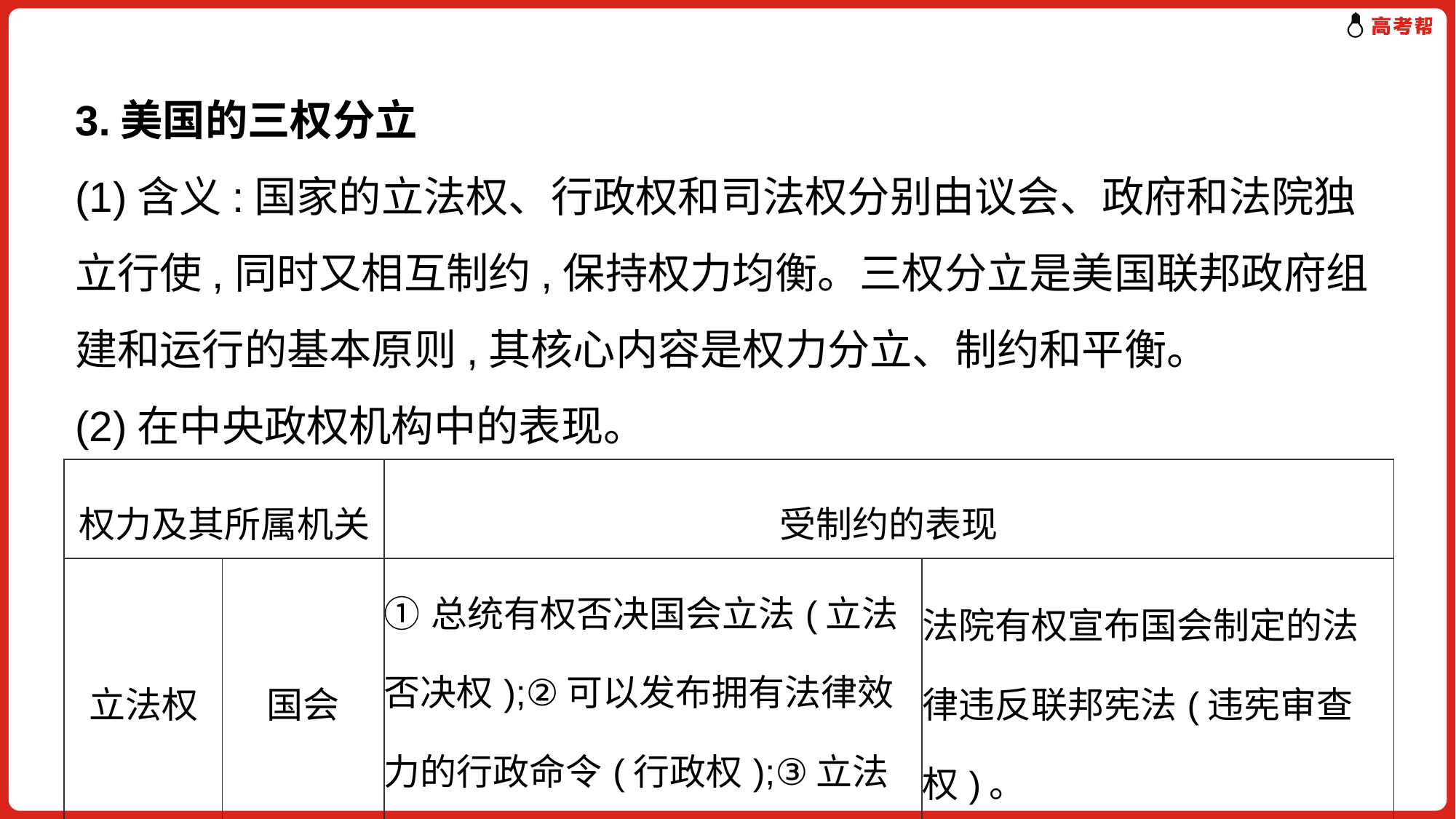

3.美国的三权分立
(1)含义:国家的立法权、行政权和司法权分别由议会、政府和法院独立行使,同时又相互制约,保持权力均衡。三权分立是美国联邦政府组建和运行的基本原则,其核心内容是权力分立、制约和平衡。
(2)在中央政权机构中的表现。
| 权力及其所属机关 |  | 受制约的表现 |  |
| --- | --- | --- | --- |
| 立法权 | 国会 | ①总统有权否决国会立法(立法否决权);②可以发布拥有法律效力的行政命令(行政权);③立法倡议权。 | 法院有权宣布国会制定的法律违反联邦宪法(违宪审查权)。 |